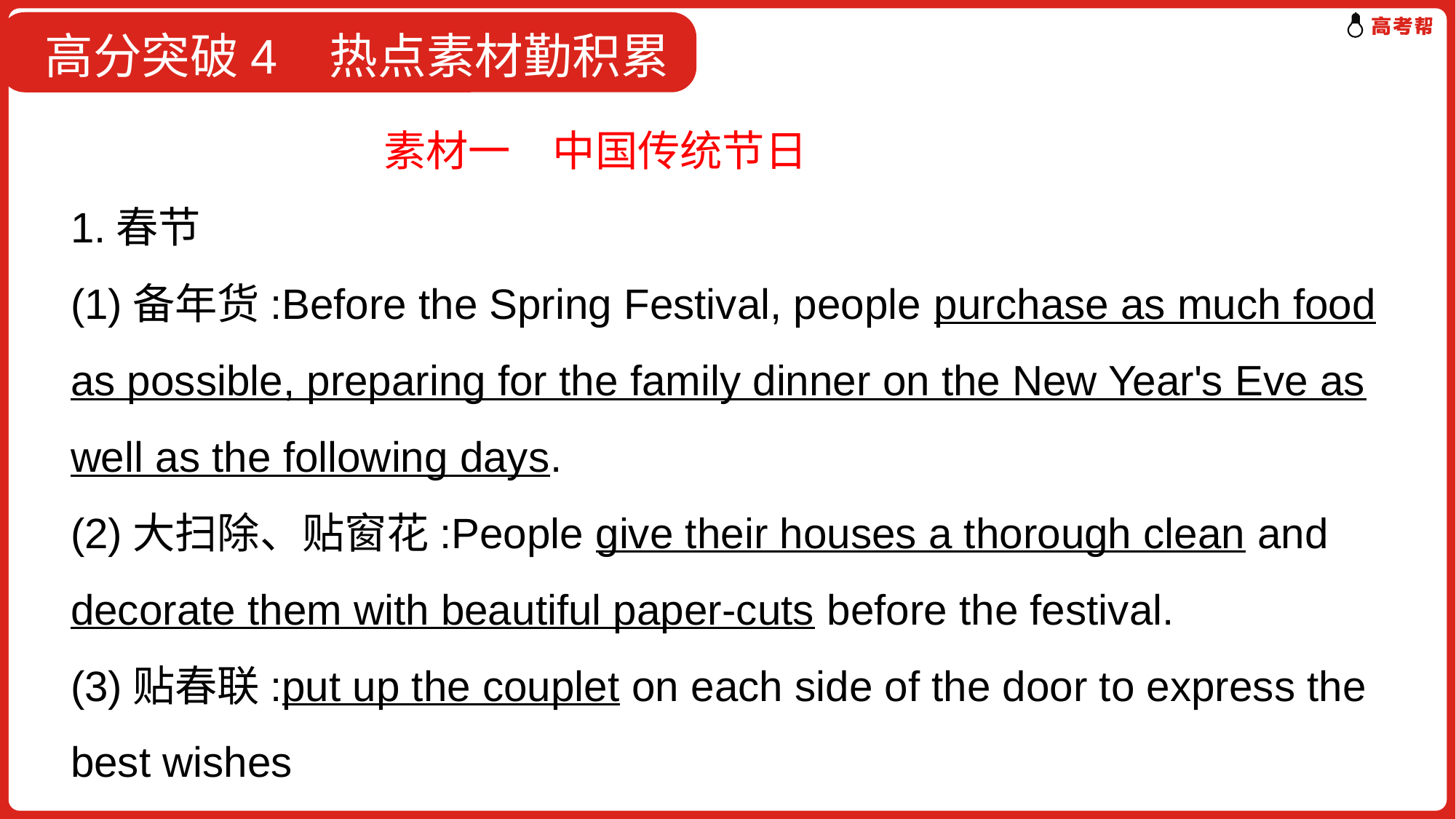

高分突破4   热点素材勤积累
                                素材一　中国传统节日
1.春节
(1)备年货:Before the Spring Festival, people purchase as much food as possible, preparing for the family dinner on the New Year's Eve as well as the following days.
(2)大扫除、贴窗花:People give their houses a thorough clean and decorate them with beautiful paper-cuts before the festival.
(3)贴春联:put up the couplet on each side of the door to express the best wishes